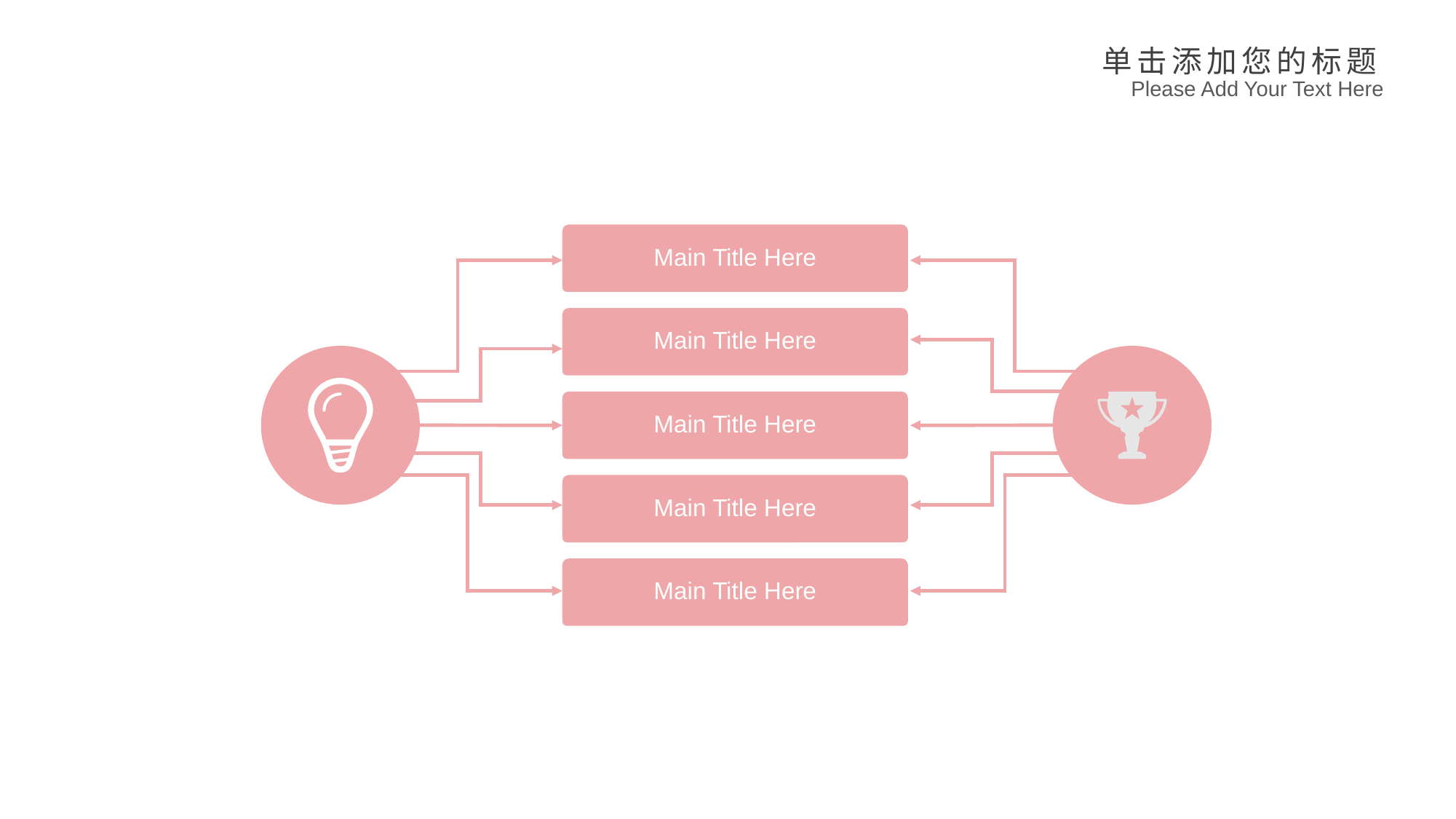

单击添加您的标题

Please Add Your Text Here

Main Title Here

Main Title Here

Main Title Here

Main Title Here

Main Title Here